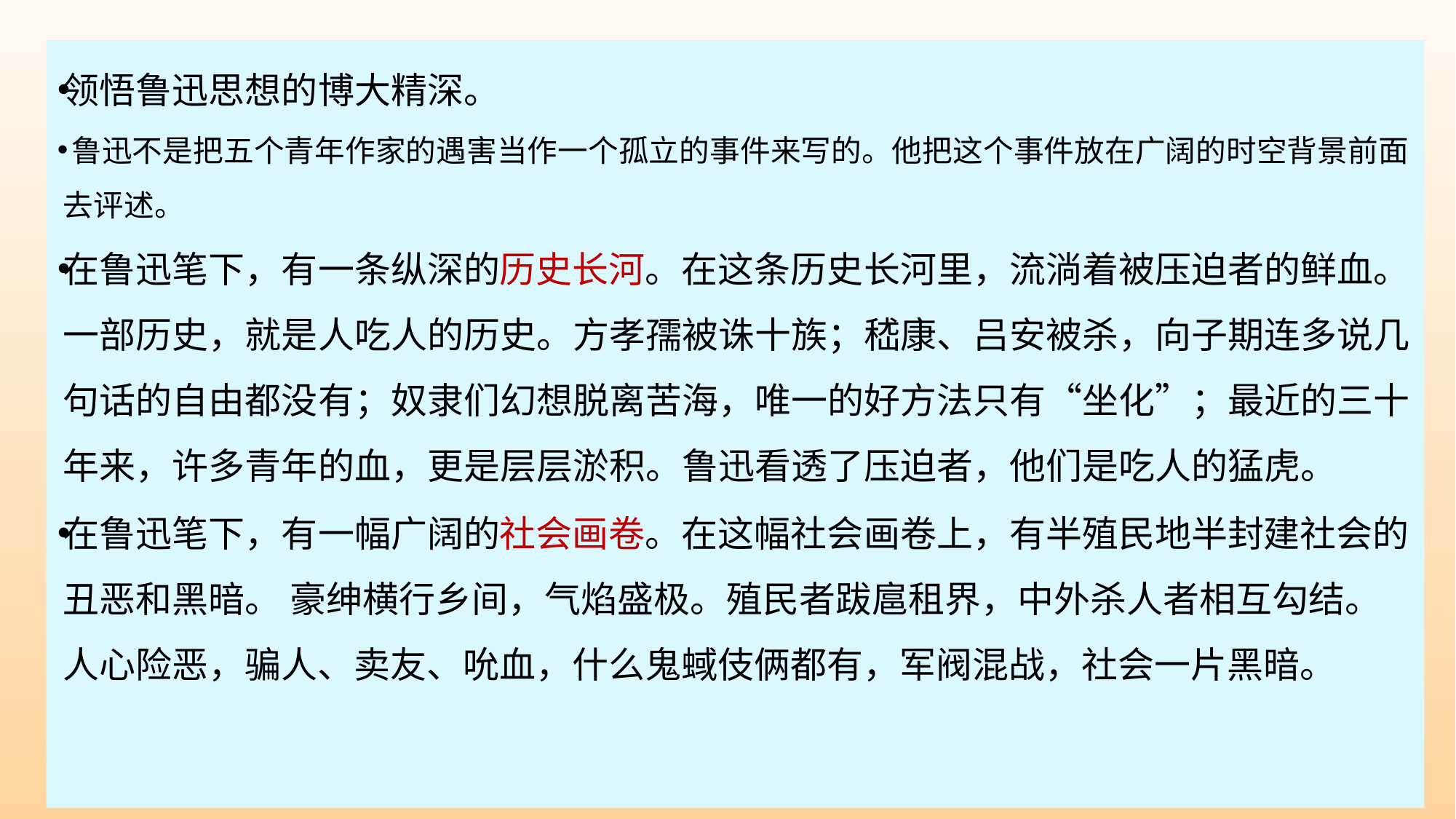

领悟鲁迅思想的博大精深。
 鲁迅不是把五个青年作家的遇害当作一个孤立的事件来写的。他把这个事件放在广阔的时空背景前面去评述。
在鲁迅笔下，有一条纵深的历史长河。在这条历史长河里，流淌着被压迫者的鲜血。一部历史，就是人吃人的历史。方孝孺被诛十族；嵇康、吕安被杀，向子期连多说几句话的自由都没有；奴隶们幻想脱离苦海，唯一的好方法只有“坐化”；最近的三十年来，许多青年的血，更是层层淤积。鲁迅看透了压迫者，他们是吃人的猛虎。
在鲁迅笔下，有一幅广阔的社会画卷。在这幅社会画卷上，有半殖民地半封建社会的丑恶和黑暗。 豪绅横行乡间，气焰盛极。殖民者跋扈租界，中外杀人者相互勾结。人心险恶，骗人、卖友、吮血，什么鬼蜮伎俩都有，军阀混战，社会一片黑暗。